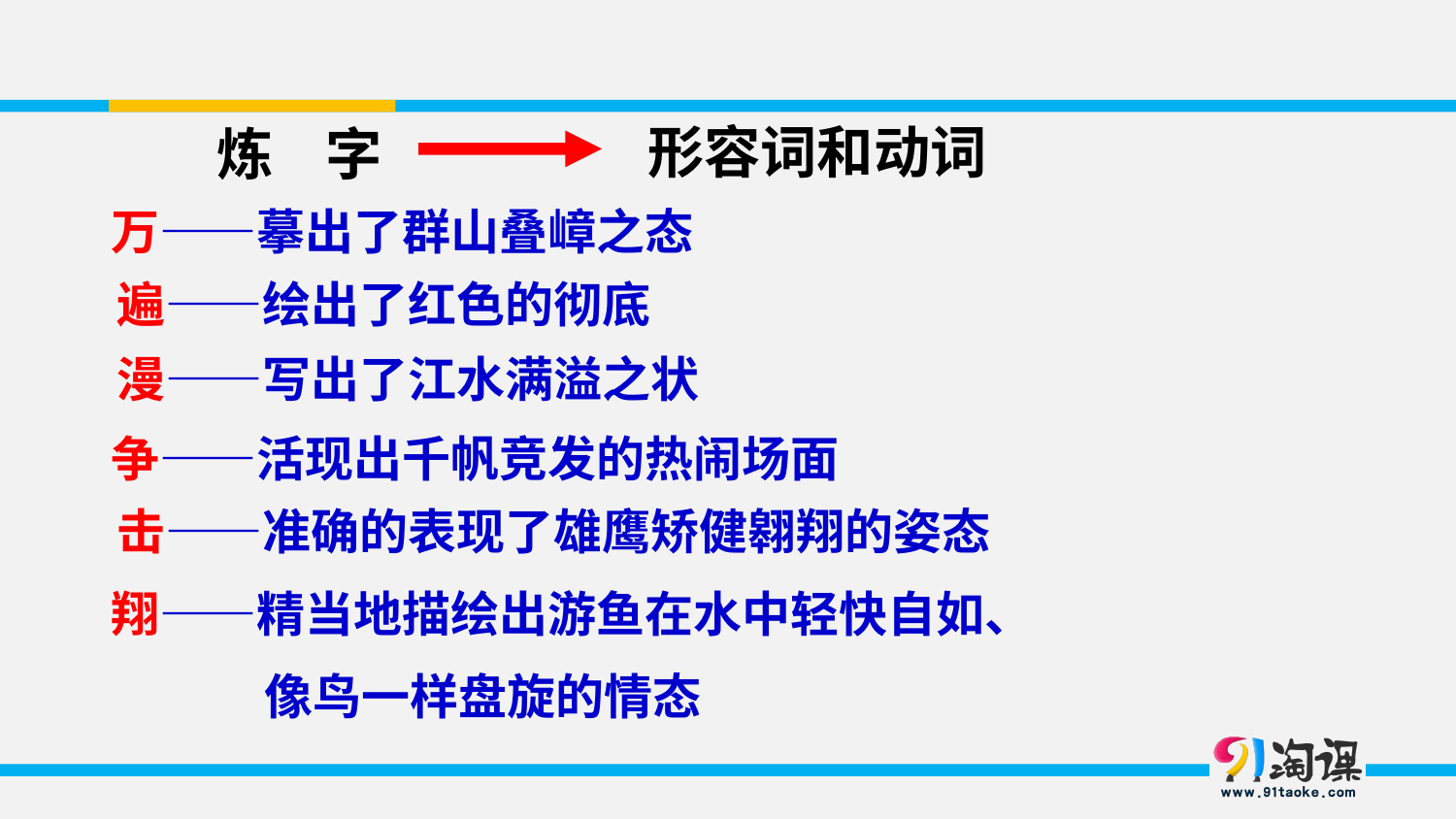

形容词和动词
 炼    字

万——摹出了群山叠嶂之态
遍——绘出了红色的彻底
漫——写出了江水满溢之状
争——活现出千帆竞发的热闹场面
击——准确的表现了雄鹰矫健翱翔的姿态
翔——精当地描绘出游鱼在水中轻快自如、
             像鸟一样盘旋的情态